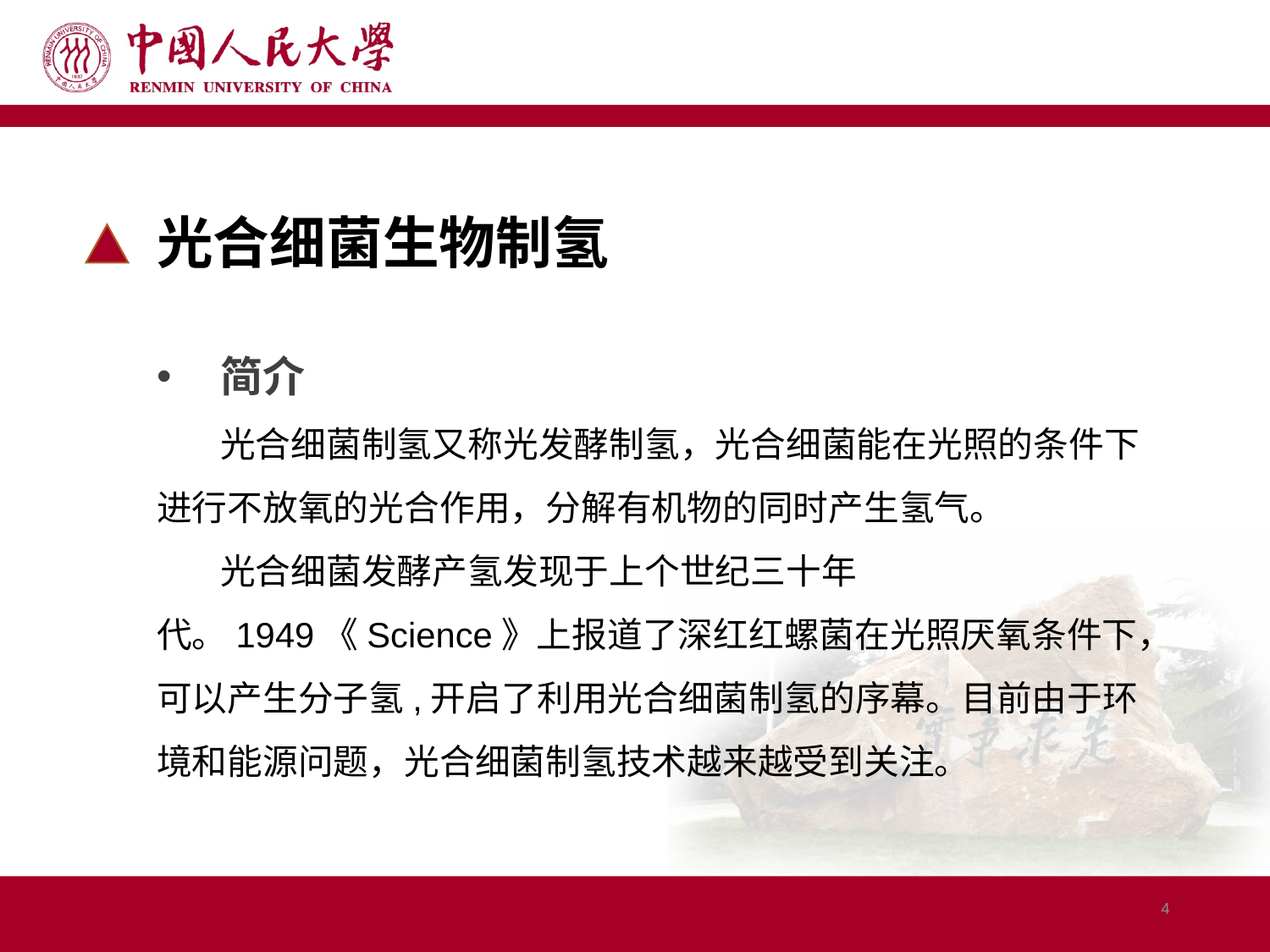

光合细菌生物制氢
简介
光合细菌制氢又称光发酵制氢，光合细菌能在光照的条件下进行不放氧的光合作用，分解有机物的同时产生氢气。
光合细菌发酵产氢发现于上个世纪三十年代。1949《Science》上报道了深红红螺菌在光照厌氧条件下，可以产生分子氢,开启了利用光合细菌制氢的序幕。目前由于环境和能源问题，光合细菌制氢技术越来越受到关注。
4